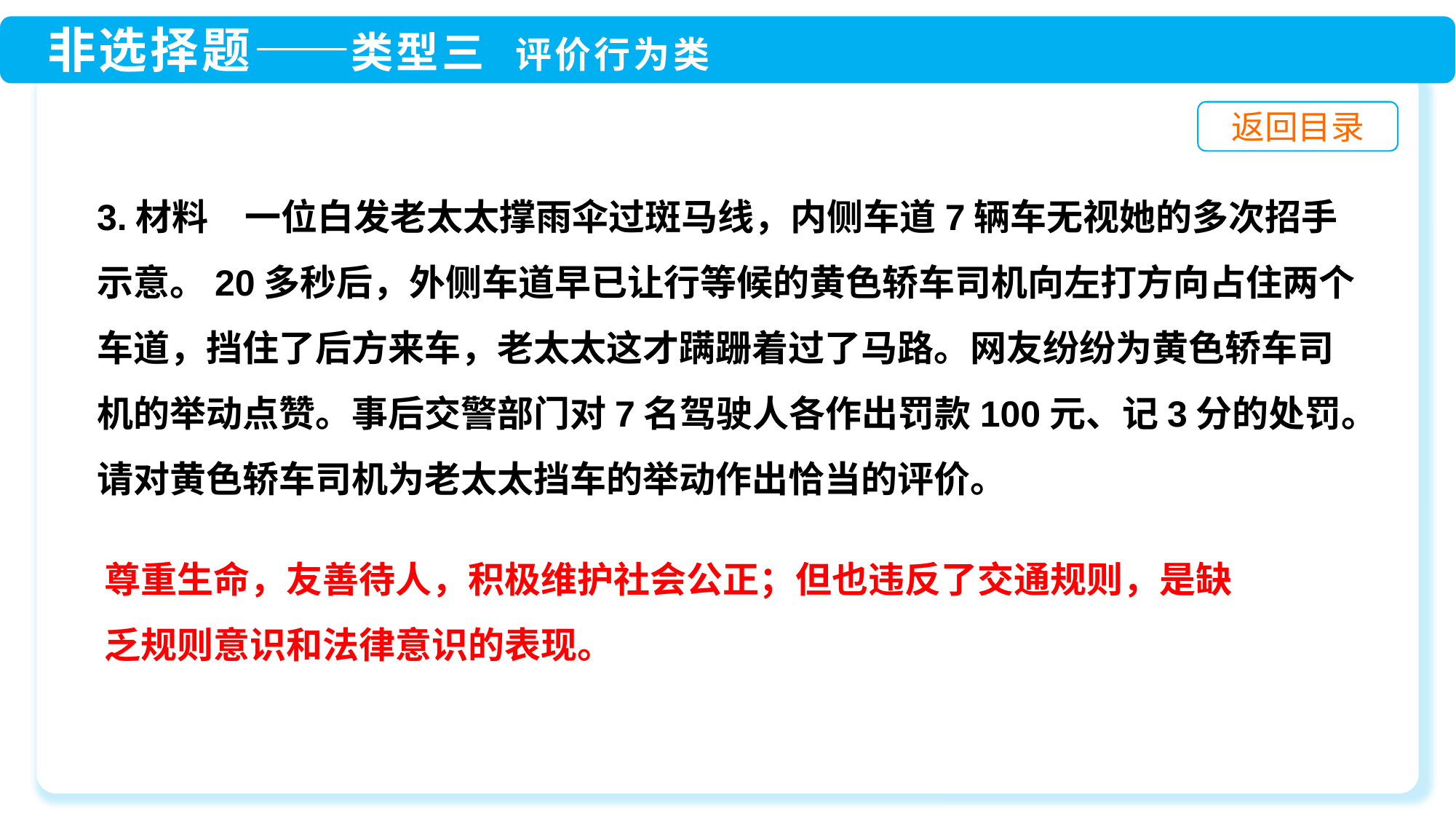

3.材料　一位白发老太太撑雨伞过斑马线，内侧车道7辆车无视她的多次招手示意。20多秒后，外侧车道早已让行等候的黄色轿车司机向左打方向占住两个车道，挡住了后方来车，老太太这才蹒跚着过了马路。网友纷纷为黄色轿车司机的举动点赞。事后交警部门对7名驾驶人各作出罚款100元、记3分的处罚。
请对黄色轿车司机为老太太挡车的举动作出恰当的评价。
尊重生命，友善待人，积极维护社会公正；但也违反了交通规则，是缺乏规则意识和法律意识的表现。